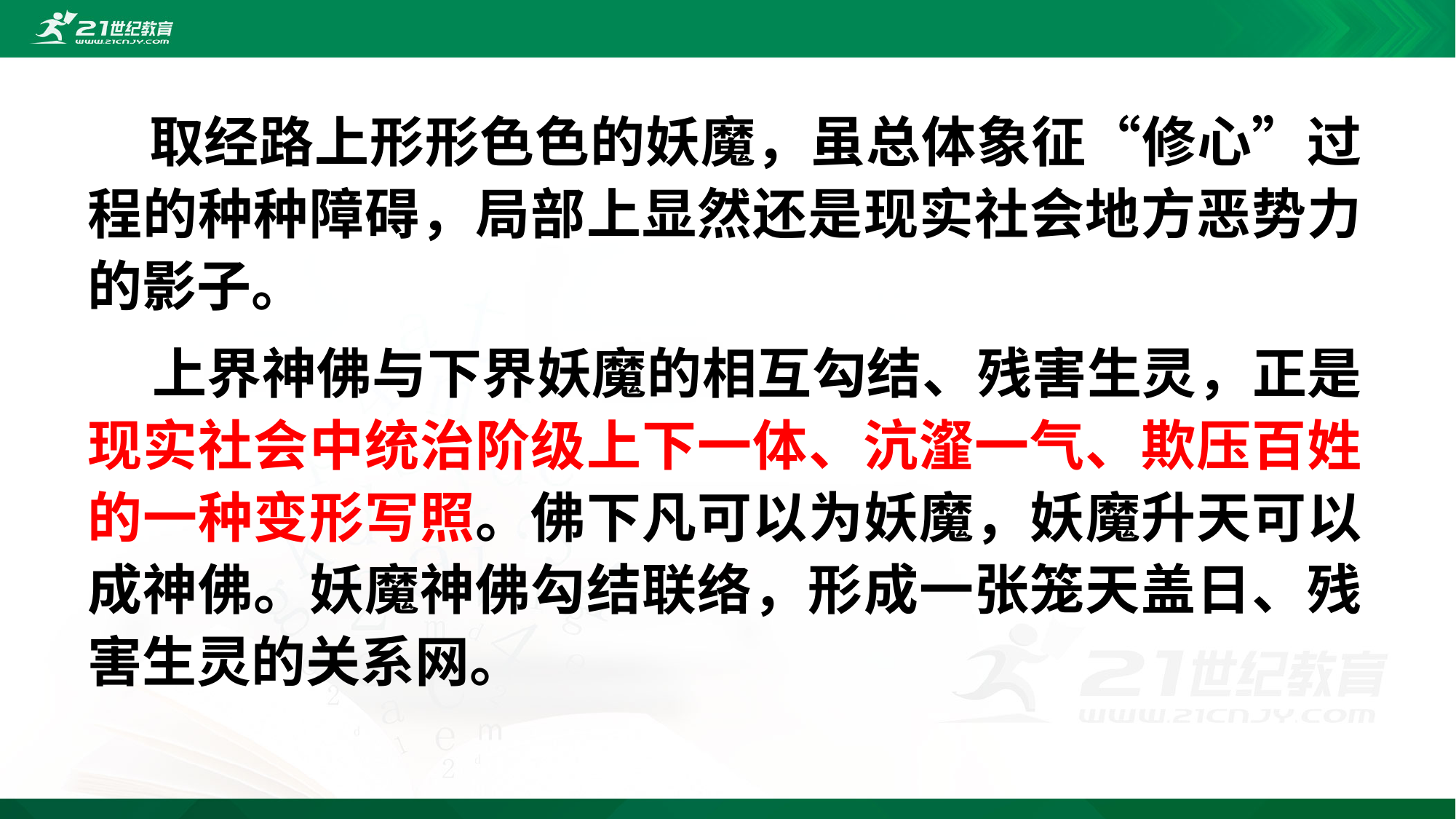

取经路上形形色色的妖魔，虽总体象征“修心”过程的种种障碍，局部上显然还是现实社会地方恶势力的影子。
    上界神佛与下界妖魔的相互勾结、残害生灵，正是现实社会中统治阶级上下一体、沆瀣一气、欺压百姓的一种变形写照。佛下凡可以为妖魔，妖魔升天可以成神佛。妖魔神佛勾结联络，形成一张笼天盖日、残害生灵的关系网。